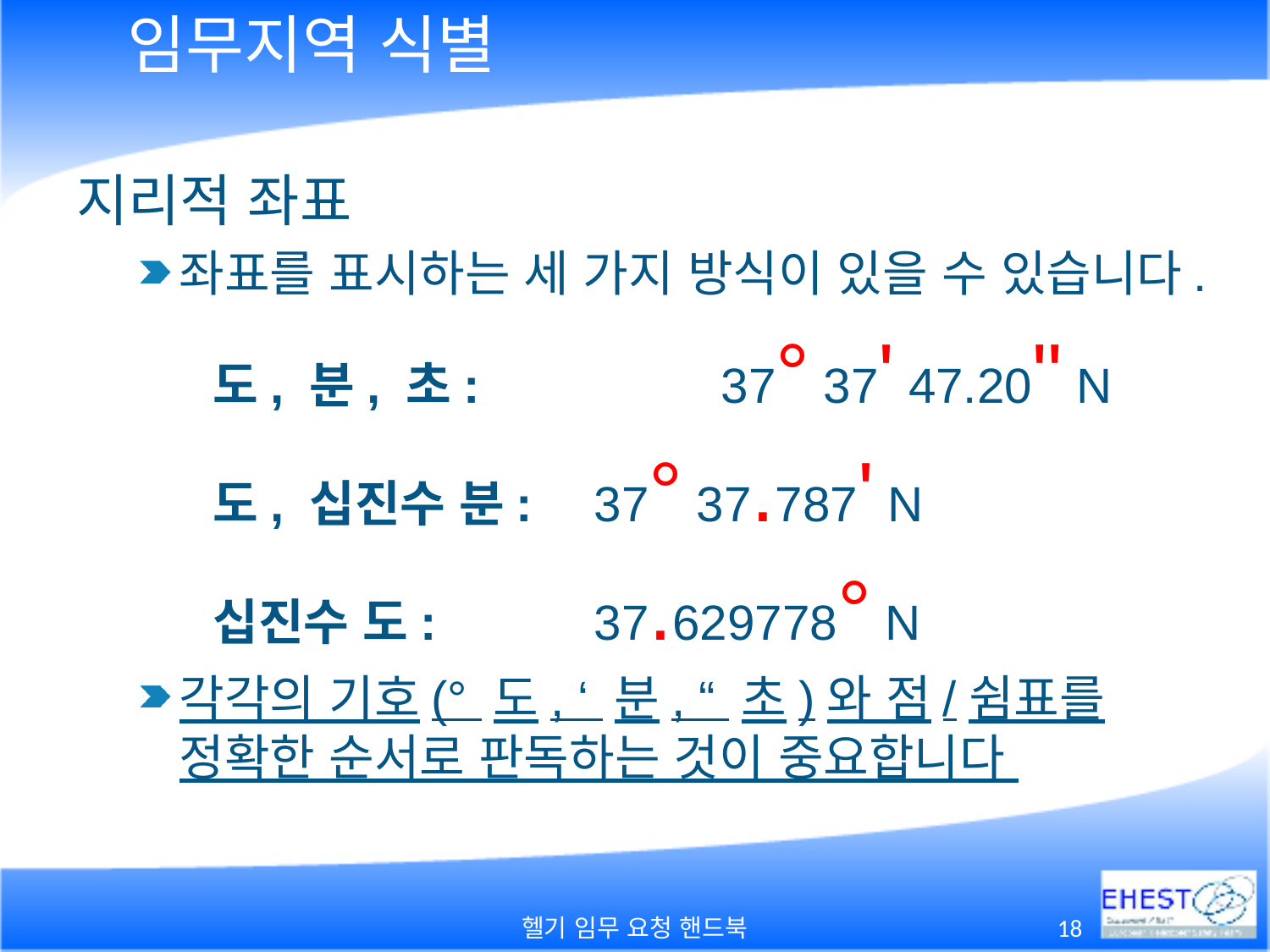

# 임무지역 식별
지리적 좌표
좌표를 표시하는 세 가지 방식이 있을 수 있습니다.
도, 분, 초:		37° 37' 47.20" N
도, 십진수 분:	37° 37.787' N
십진수 도:		37.629778° N
각각의 기호(° 도, ‘ 분, “ 초)와 점/쉼표를 정확한 순서로 판독하는 것이 중요합니다

헬기 임무 요청 핸드북
18